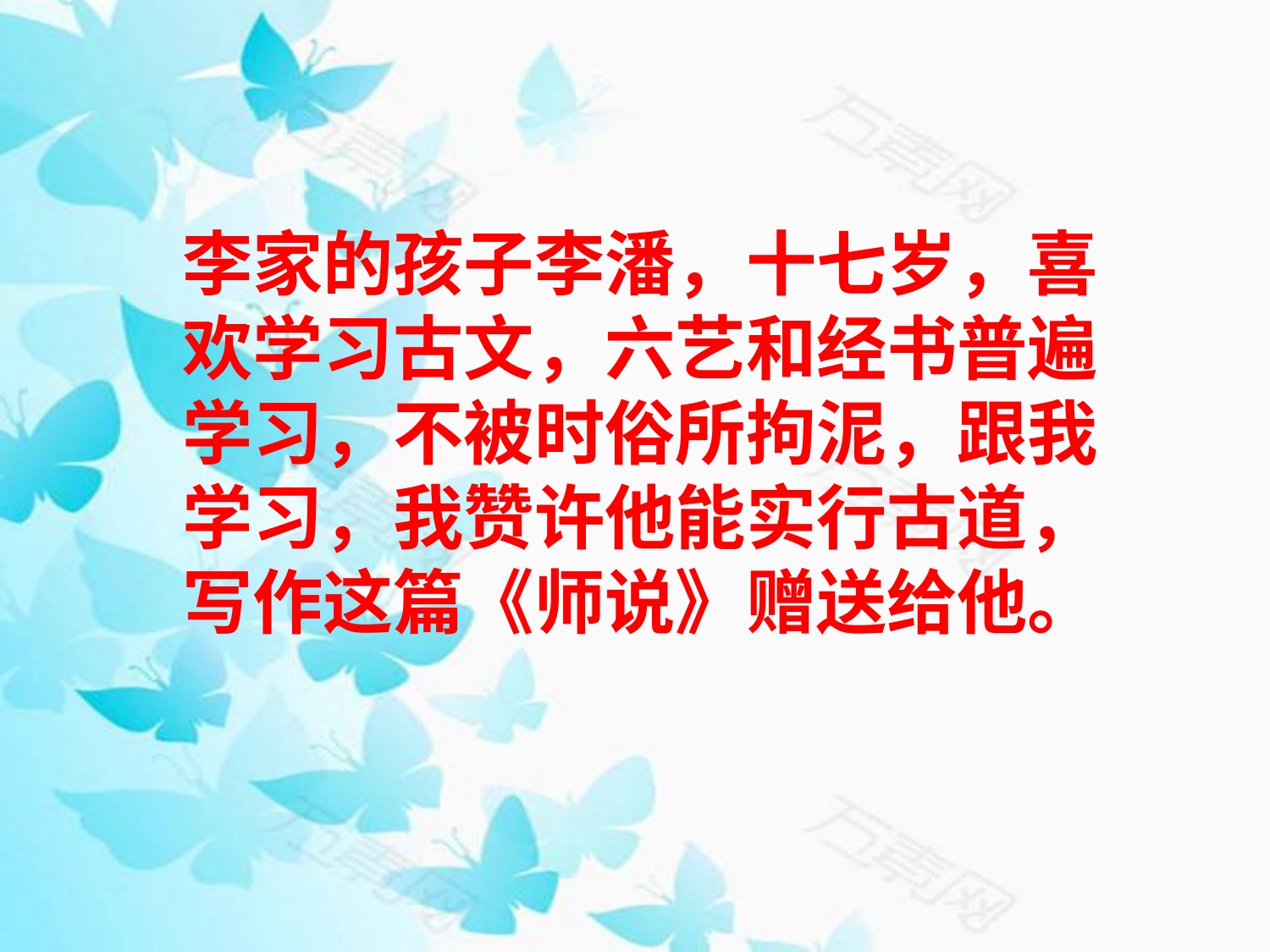

李家的孩子李潘，十七岁，喜欢学习古文，六艺和经书普遍学习，不被时俗所拘泥，跟我学习，我赞许他能实行古道，写作这篇《师说》赠送给他。